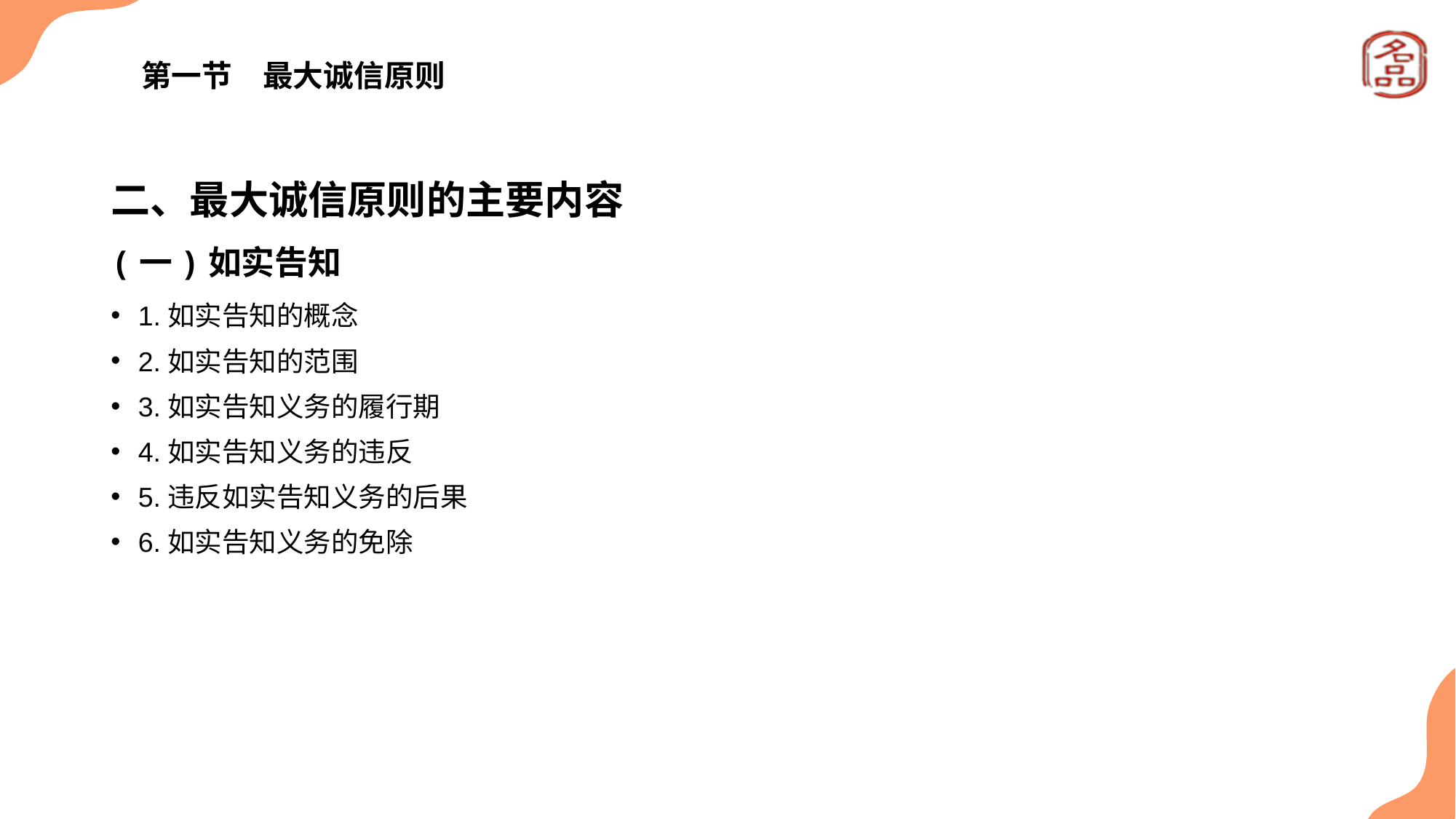

# 第一节　最大诚信原则
二、最大诚信原则的主要内容
(一)如实告知
1.如实告知的概念
2.如实告知的范围
3.如实告知义务的履行期
4.如实告知义务的违反
5.违反如实告知义务的后果
6.如实告知义务的免除